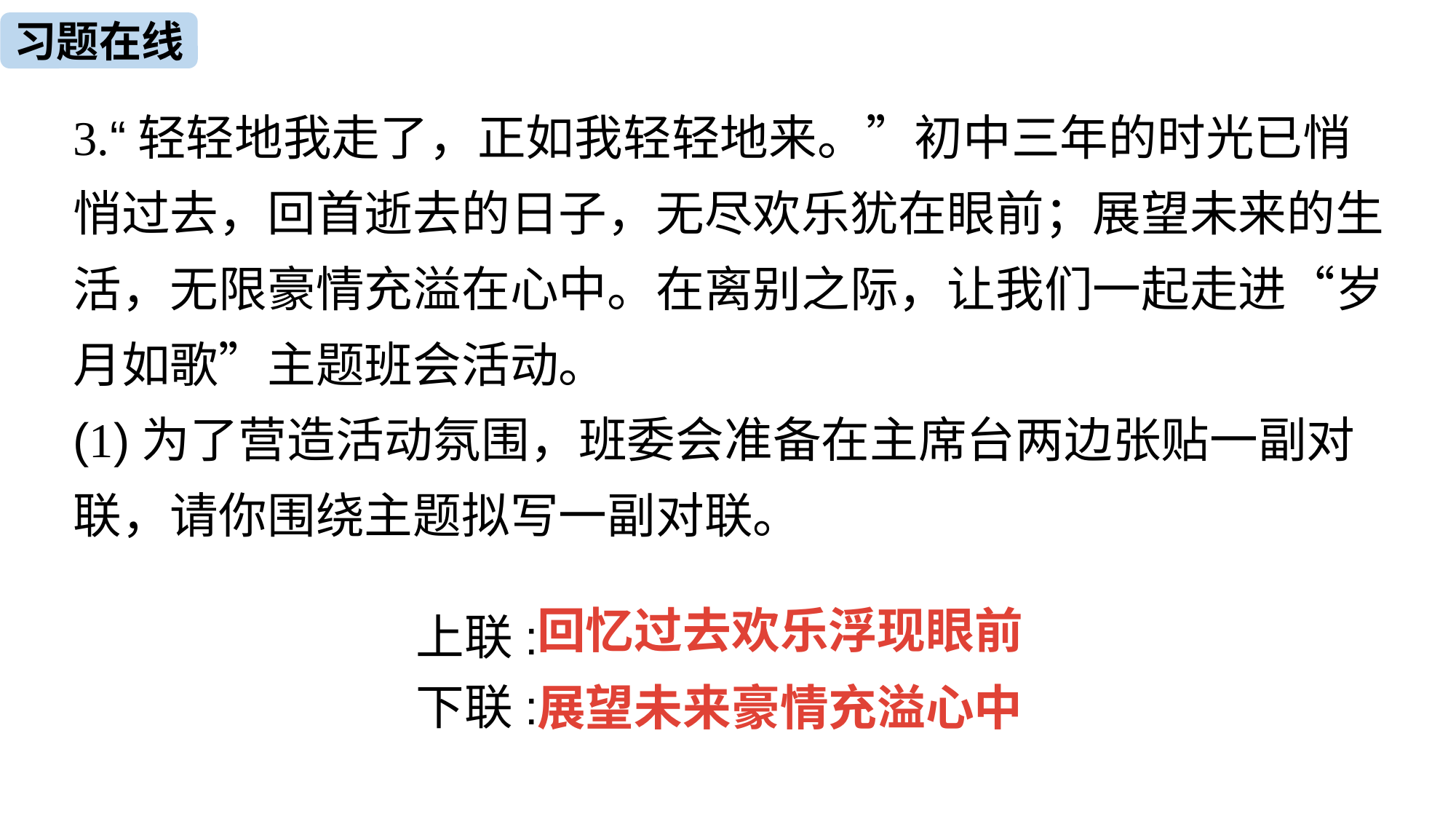

习题在线
3.“轻轻地我走了，正如我轻轻地来。”初中三年的时光已悄悄过去，回首逝去的日子，无尽欢乐犹在眼前；展望未来的生活，无限豪情充溢在心中。在离别之际，让我们一起走进“岁月如歌”主题班会活动。
(1)为了营造活动氛围，班委会准备在主席台两边张贴一副对联，请你围绕主题拟写一副对联。
上联:
下联:
回忆过去欢乐浮现眼前
展望未来豪情充溢心中